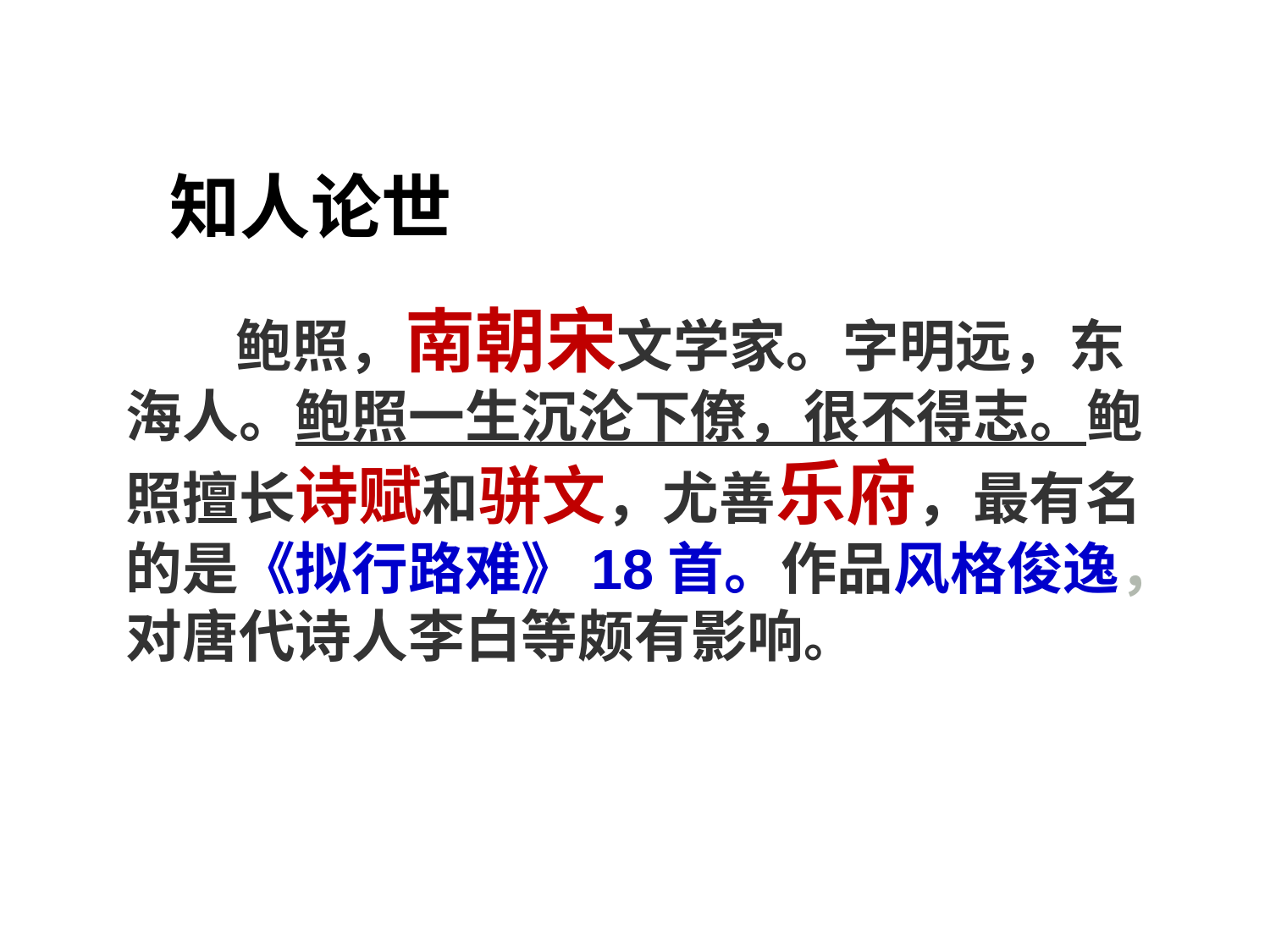

知人论世
　　 鲍照，南朝宋文学家。字明远，东海人。鲍照一生沉沦下僚，很不得志。鲍照擅长诗赋和骈文，尤善乐府，最有名的是《拟行路难》18首。作品风格俊逸，对唐代诗人李白等颇有影响。